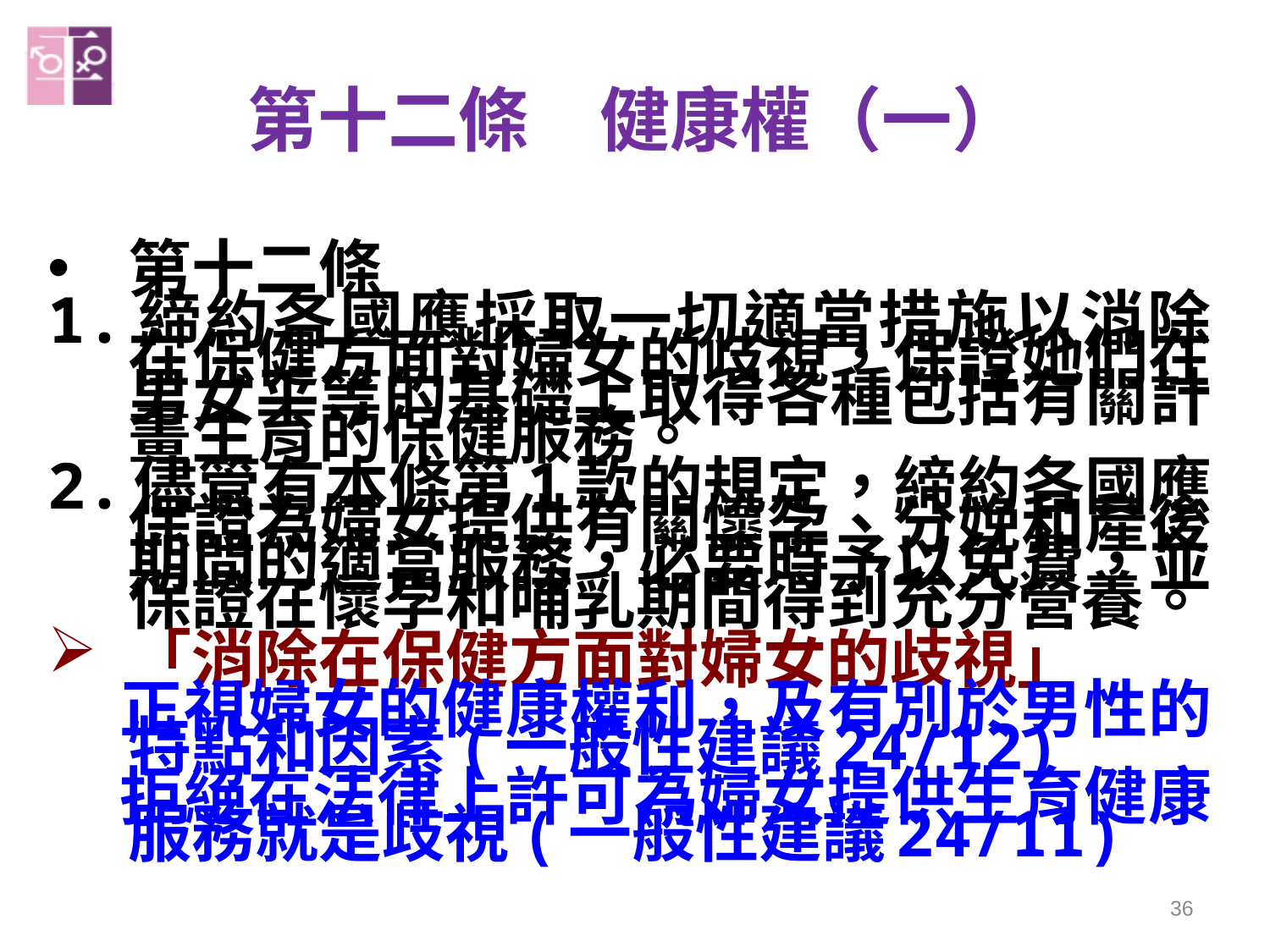

# 第十二條　健康權（一）
第十二條
1.締約各國應採取一切適當措施以消除在保健方面對婦女的歧視，保證她們在男女平等的基礎上取得各種包括有關計畫生育的保健服務。
2.儘管有本條第1款的規定，締約各國應保證為婦女提供有關懷孕、分娩和產後期間的適當服務，必要時予以免費，並保證在懷孕和哺乳期間得到充分營養。
「消除在保健方面對婦女的歧視」
    正視婦女的健康權利，及有別於男性的特點和因素(一般性建議24/12)
    拒絕在法律上許可為婦女提供生育健康服務就是歧視(一般性建議24/11)

36